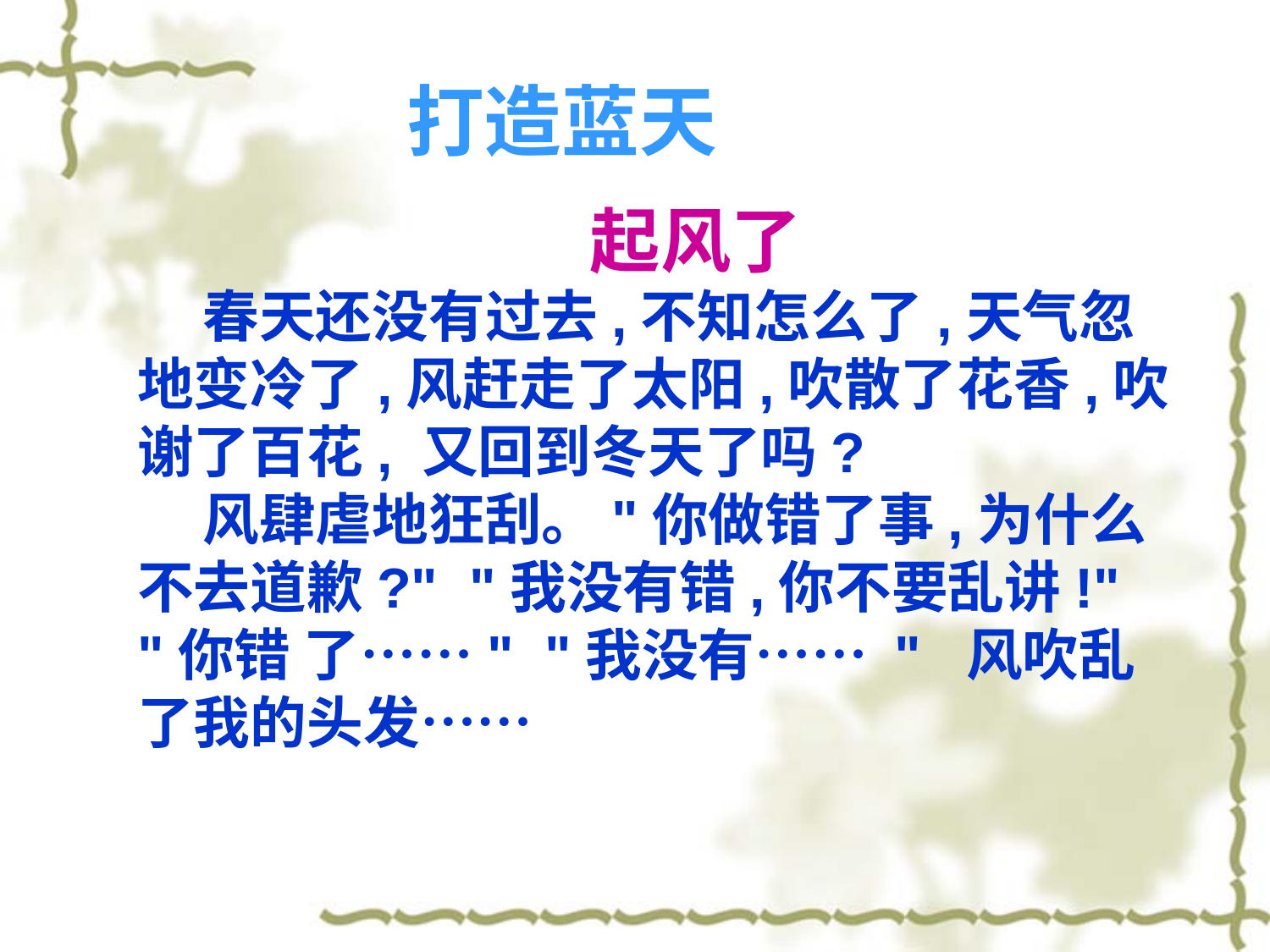

打造蓝天
                                  起风了
    春天还没有过去,不知怎么了,天气忽地变冷了,风赶走了太阳,吹散了花香,吹谢了百花, 又回到冬天了吗?
    风肆虐地狂刮。"你做错了事,为什么不去道歉?"  "我没有错,你不要乱讲!"  "你错 了……"  "我没有…… "  风吹乱了我的头发……
107